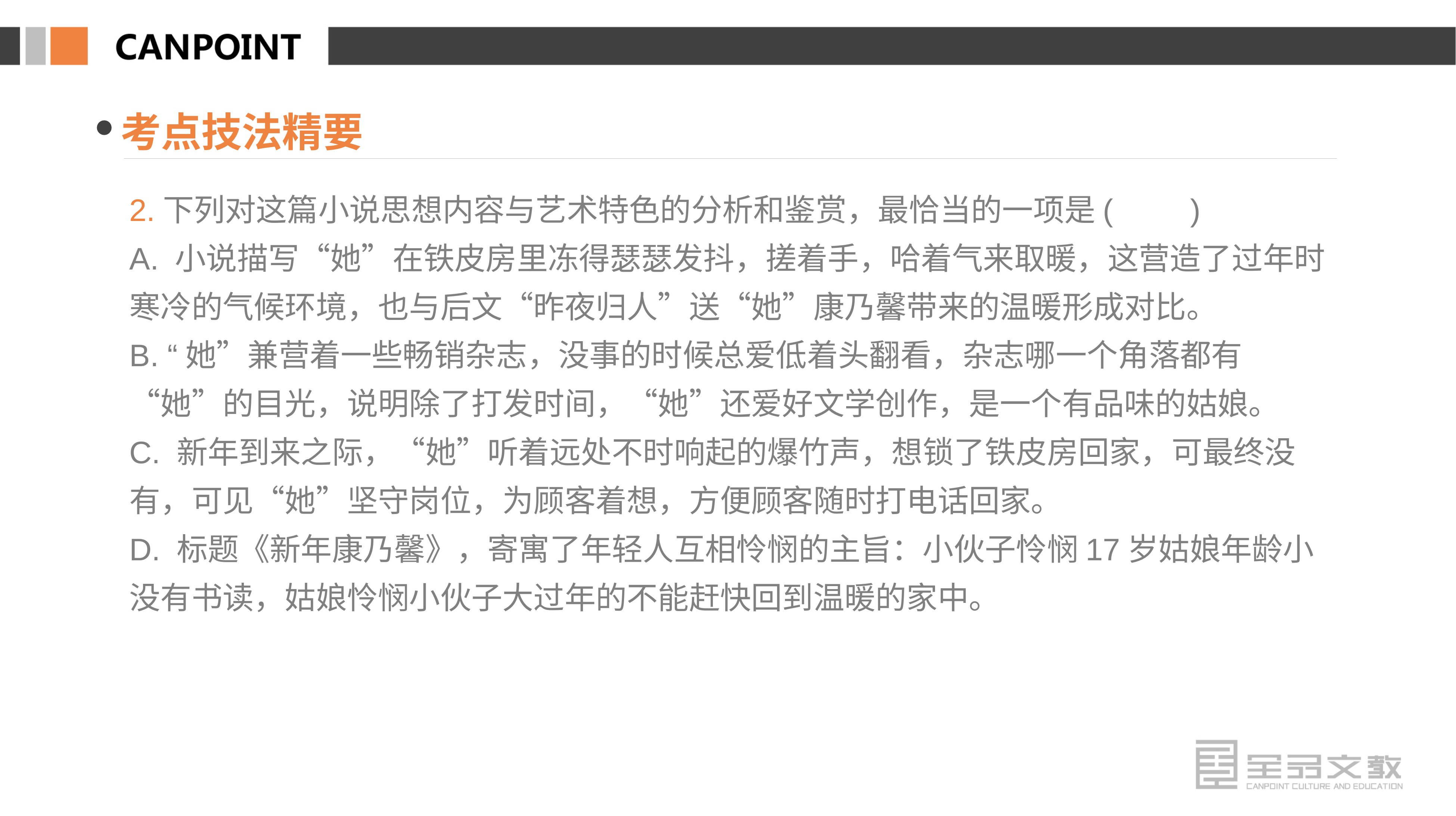

考点技法精要

2.下列对这篇小说思想内容与艺术特色的分析和鉴赏，最恰当的一项是(　　)
A. 小说描写“她”在铁皮房里冻得瑟瑟发抖，搓着手，哈着气来取暖，这营造了过年时寒冷的气候环境，也与后文“昨夜归人”送“她”康乃馨带来的温暖形成对比。
B. “她”兼营着一些畅销杂志，没事的时候总爱低着头翻看，杂志哪一个角落都有“她”的目光，说明除了打发时间，“她”还爱好文学创作，是一个有品味的姑娘。
C. 新年到来之际，“她”听着远处不时响起的爆竹声，想锁了铁皮房回家，可最终没有，可见“她”坚守岗位，为顾客着想，方便顾客随时打电话回家。
D. 标题《新年康乃馨》，寄寓了年轻人互相怜悯的主旨：小伙子怜悯17岁姑娘年龄小没有书读，姑娘怜悯小伙子大过年的不能赶快回到温暖的家中。